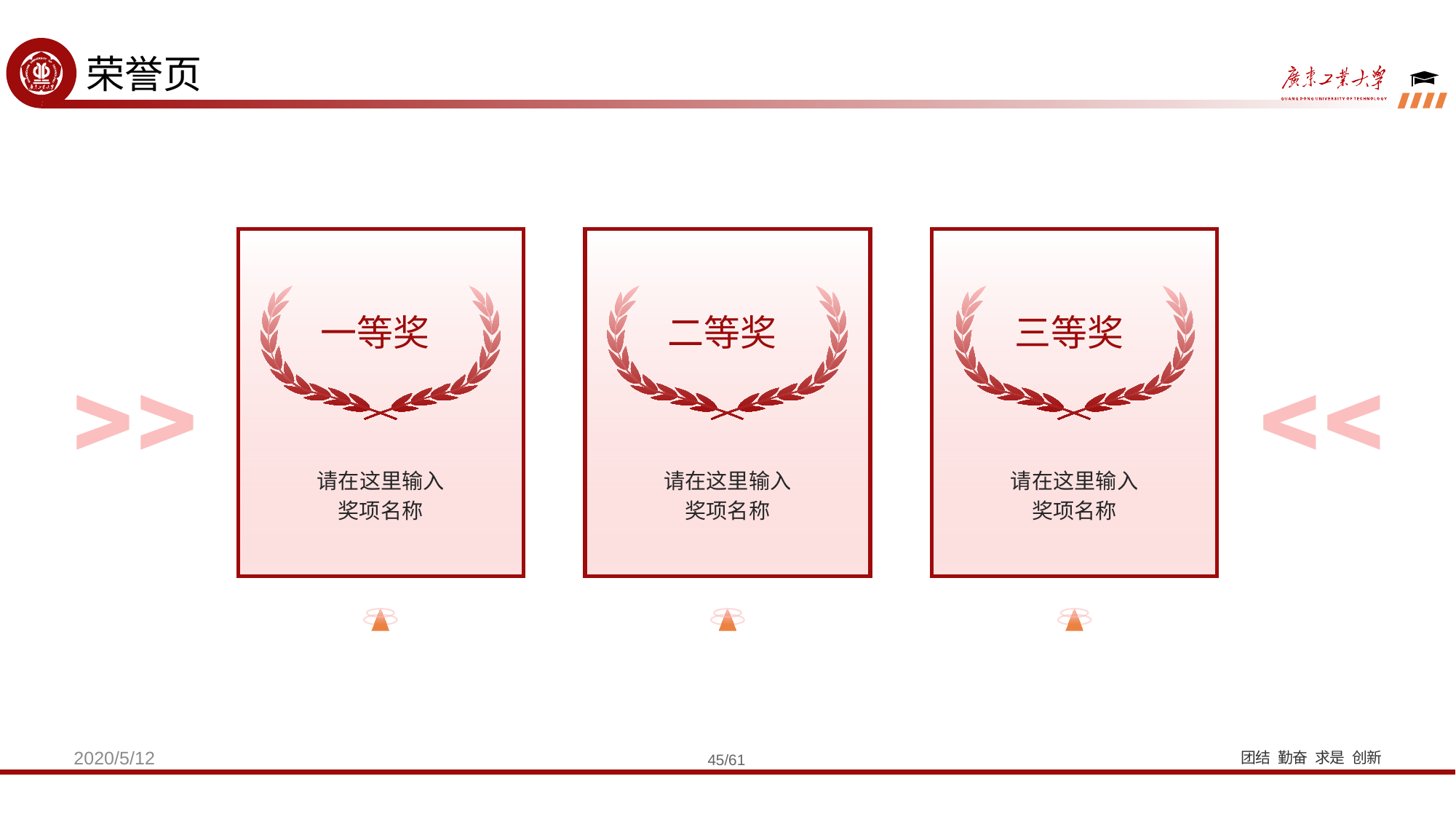

荣誉页

一等奖

二等奖

三等奖
>>
<<
请在这里输入奖项名称
请在这里输入奖项名称
请在这里输入奖项名称